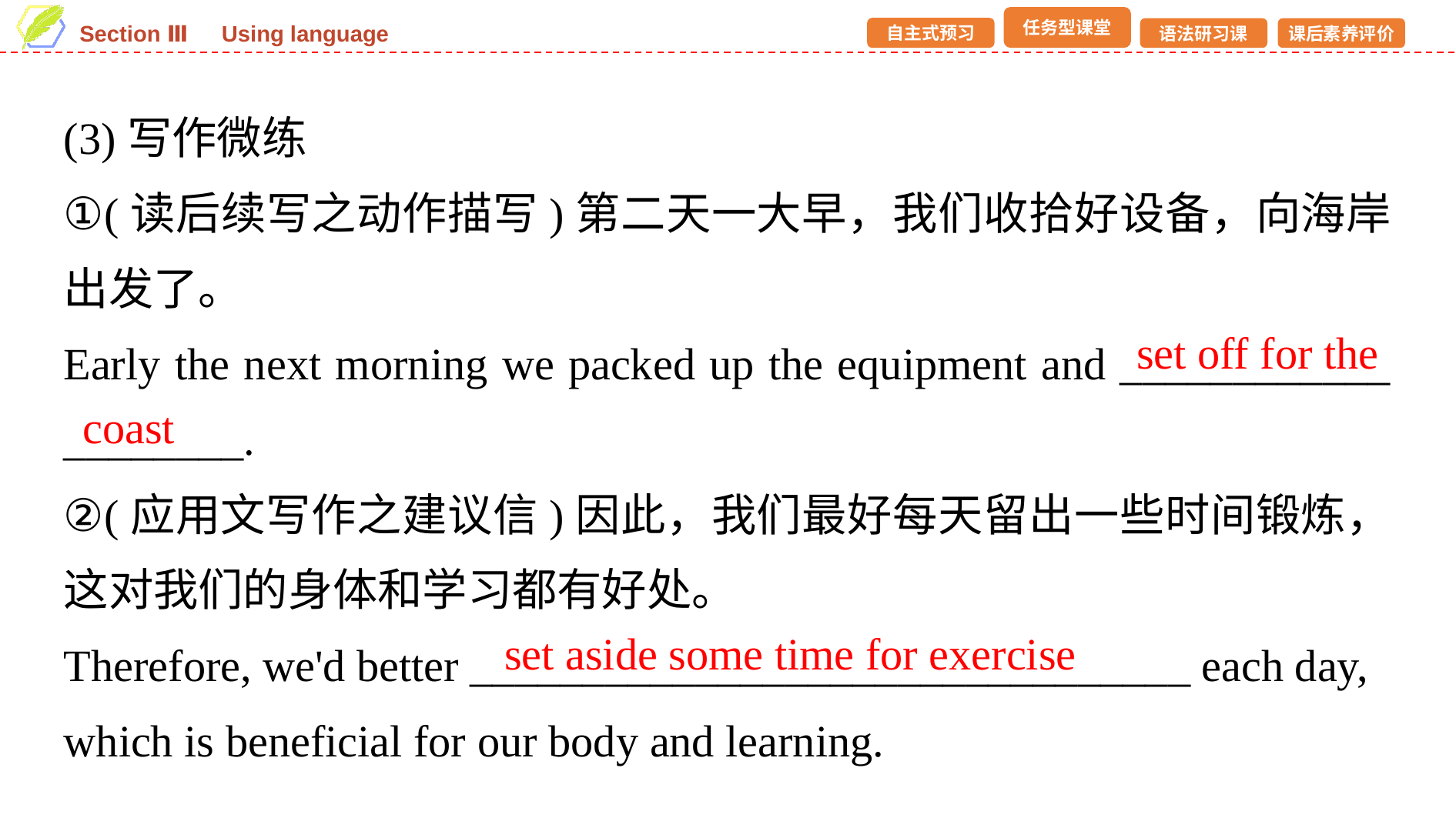

(3)写作微练
①(读后续写之动作描写)第二天一大早，我们收拾好设备，向海岸出发了。
Early the next morning we packed up the equipment and ____________ ________.
②(应用文写作之建议信)因此，我们最好每天留出一些时间锻炼，这对我们的身体和学习都有好处。
Therefore, we'd better ________________________________ each day, which is beneficial for our body and learning.
set off for the
coast
set aside some time for exercise